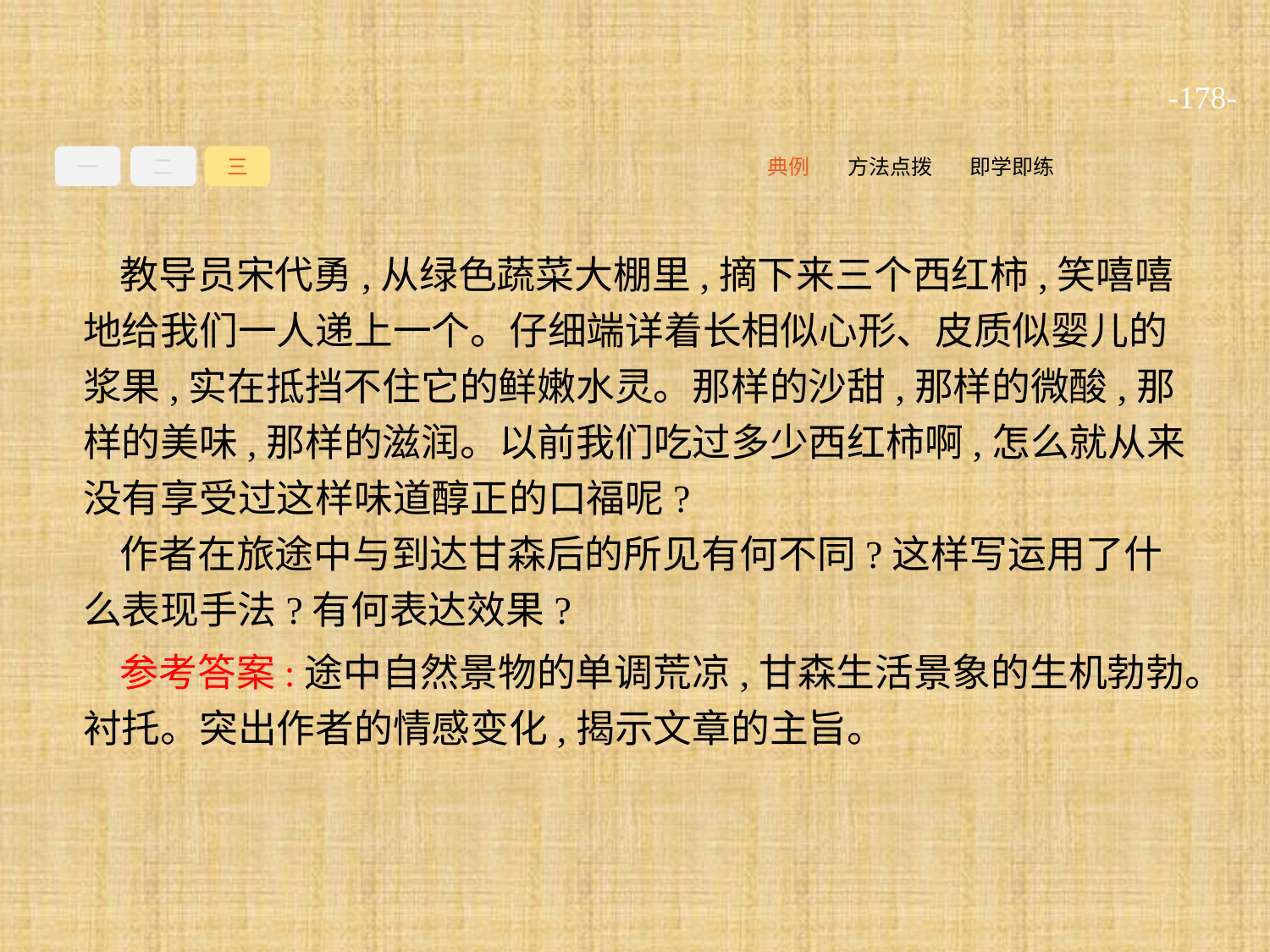

-178-
一
二
三
即学即练
方法点拨
典例
教导员宋代勇,从绿色蔬菜大棚里,摘下来三个西红柿,笑嘻嘻地给我们一人递上一个。仔细端详着长相似心形、皮质似婴儿的浆果,实在抵挡不住它的鲜嫩水灵。那样的沙甜,那样的微酸,那样的美味,那样的滋润。以前我们吃过多少西红柿啊,怎么就从来没有享受过这样味道醇正的口福呢?
作者在旅途中与到达甘森后的所见有何不同?这样写运用了什么表现手法?有何表达效果?
参考答案:途中自然景物的单调荒凉,甘森生活景象的生机勃勃。衬托。突出作者的情感变化,揭示文章的主旨。